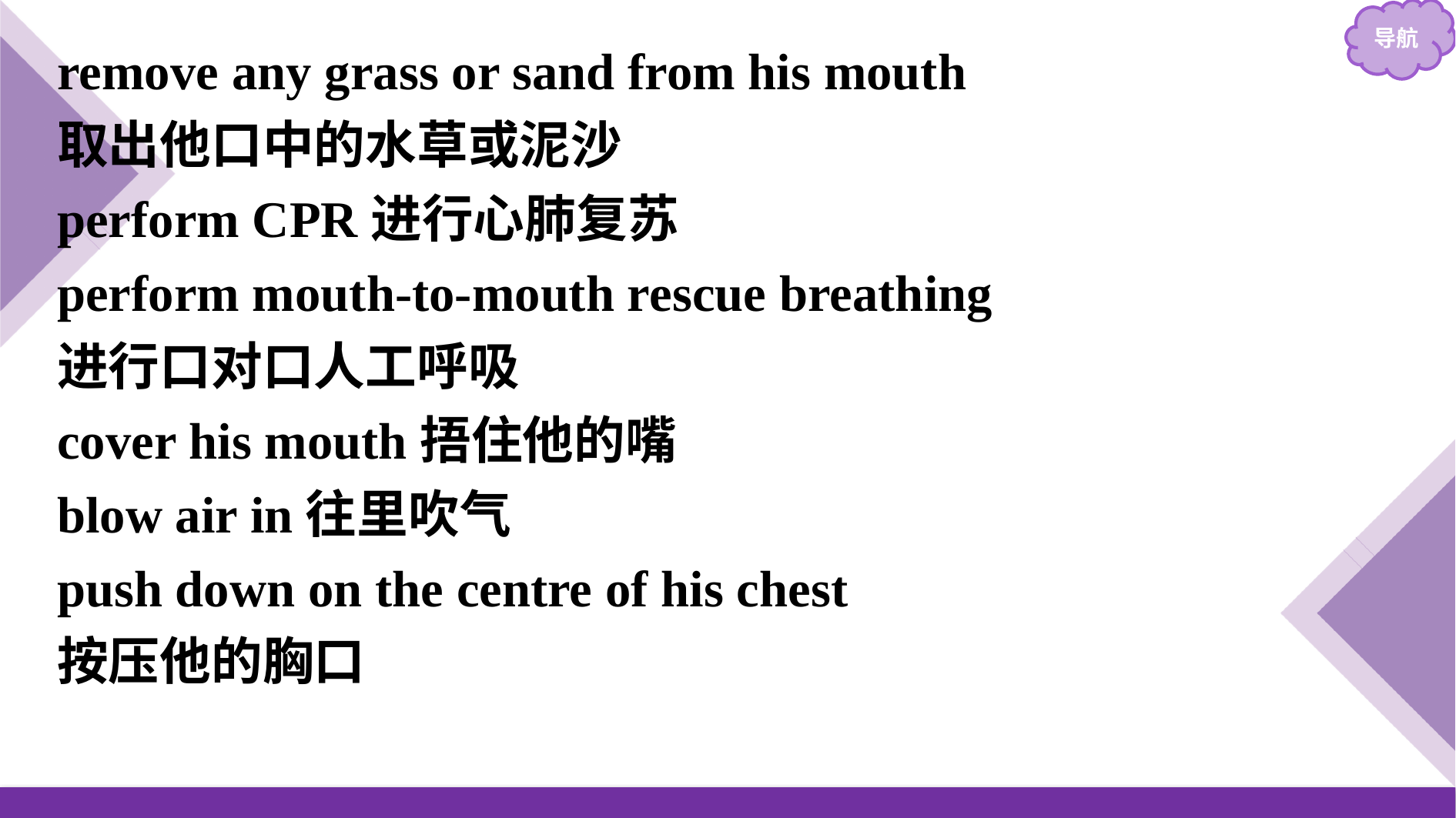

remove any grass or sand from his mouth
取出他口中的水草或泥沙
perform CPR进行心肺复苏
perform mouth-to-mouth rescue breathing
进行口对口人工呼吸
cover his mouth捂住他的嘴
blow air in往里吹气
push down on the centre of his chest
按压他的胸口